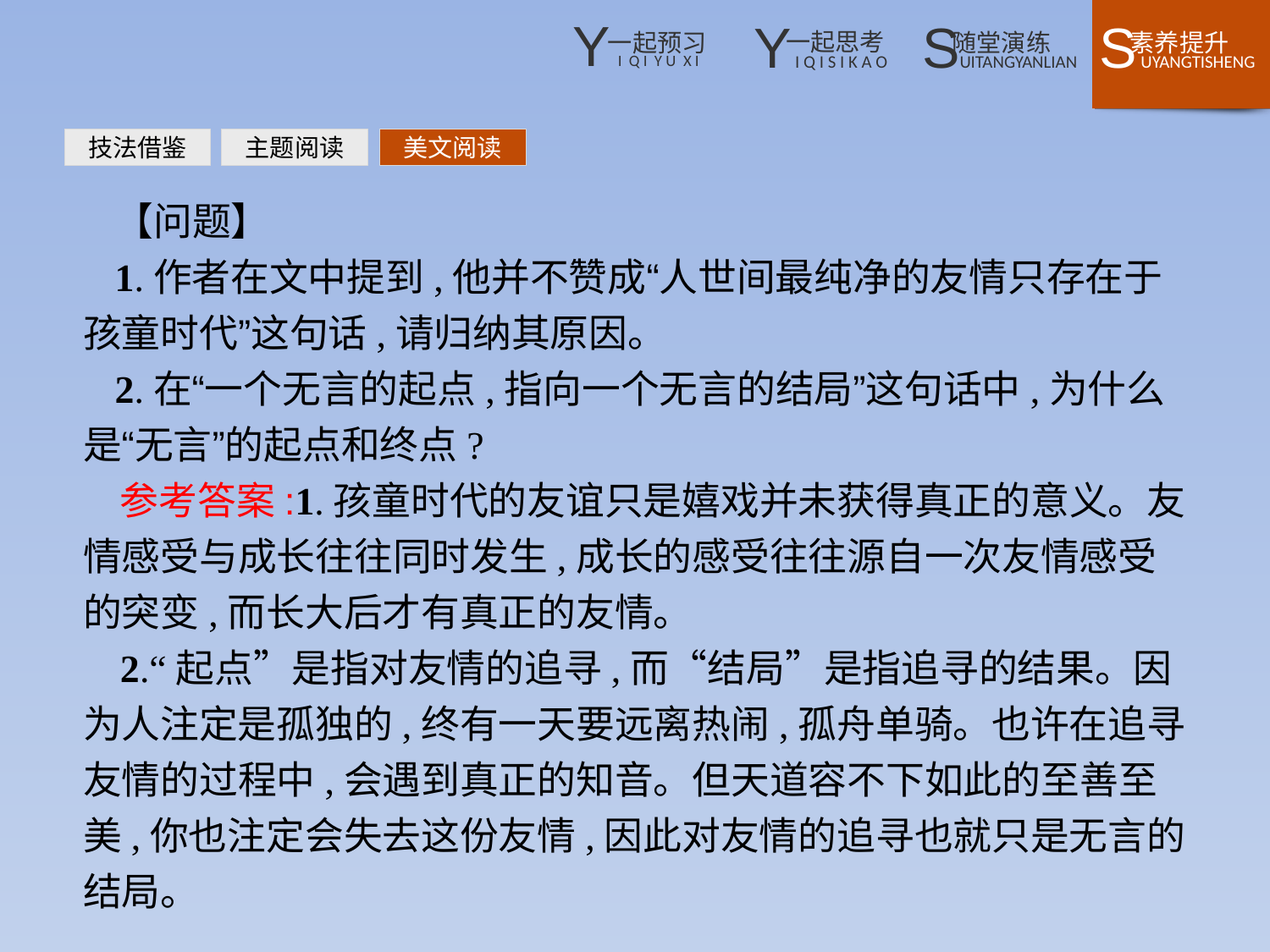

技法借鉴
主题阅读
美文阅读
【问题】
1.作者在文中提到,他并不赞成“人世间最纯净的友情只存在于孩童时代”这句话,请归纳其原因。
2.在“一个无言的起点,指向一个无言的结局”这句话中,为什么是“无言”的起点和终点?
参考答案:1.孩童时代的友谊只是嬉戏并未获得真正的意义。友情感受与成长往往同时发生,成长的感受往往源自一次友情感受的突变,而长大后才有真正的友情。
2.“起点”是指对友情的追寻,而“结局”是指追寻的结果。因为人注定是孤独的,终有一天要远离热闹,孤舟单骑。也许在追寻友情的过程中,会遇到真正的知音。但天道容不下如此的至善至美,你也注定会失去这份友情,因此对友情的追寻也就只是无言的结局。